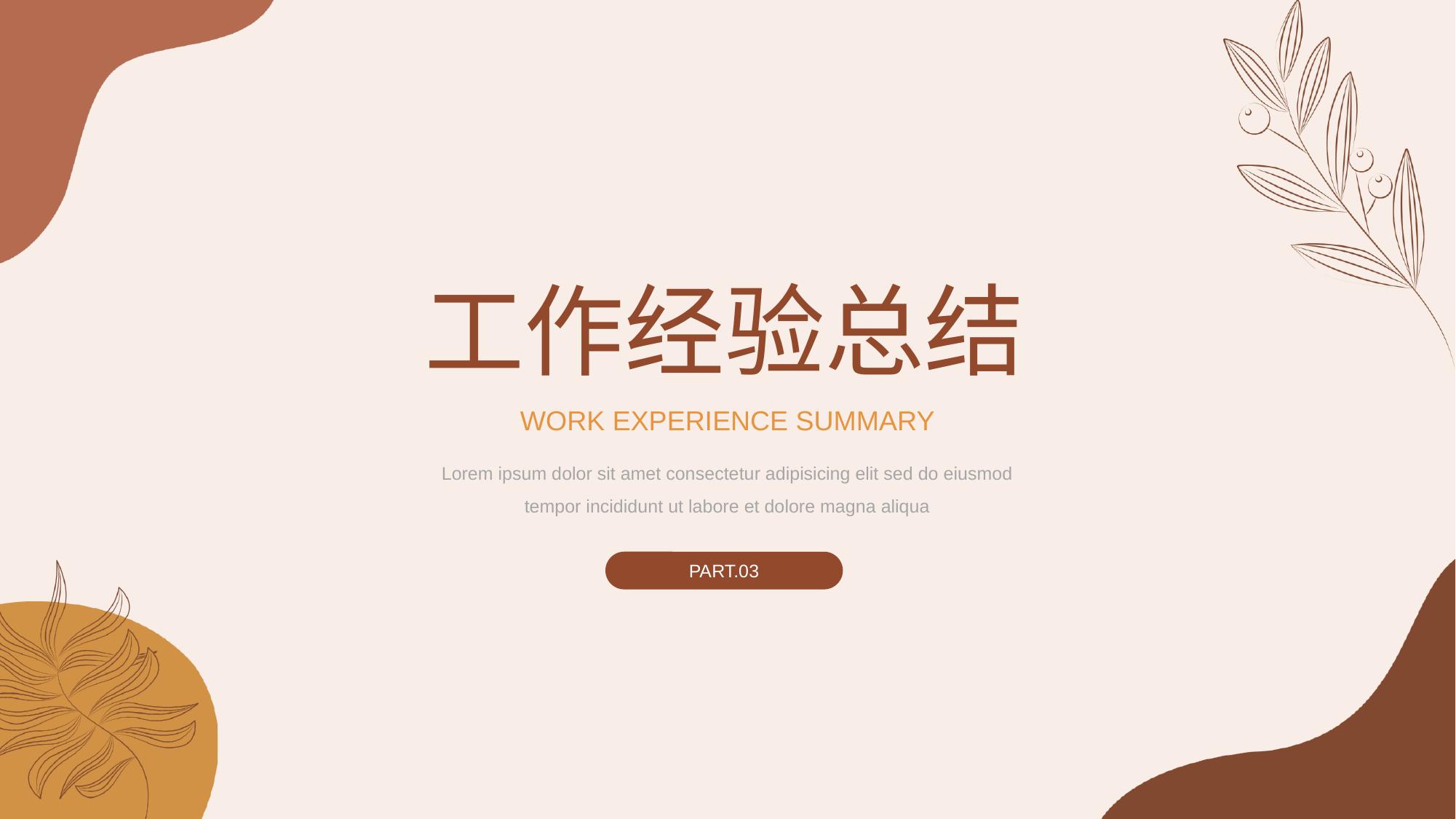

工作经验总结
WORK EXPERIENCE SUMMARY
Lorem ipsum dolor sit amet consectetur adipisicing elit sed do eiusmod tempor incididunt ut labore et dolore magna aliqua
PART.03